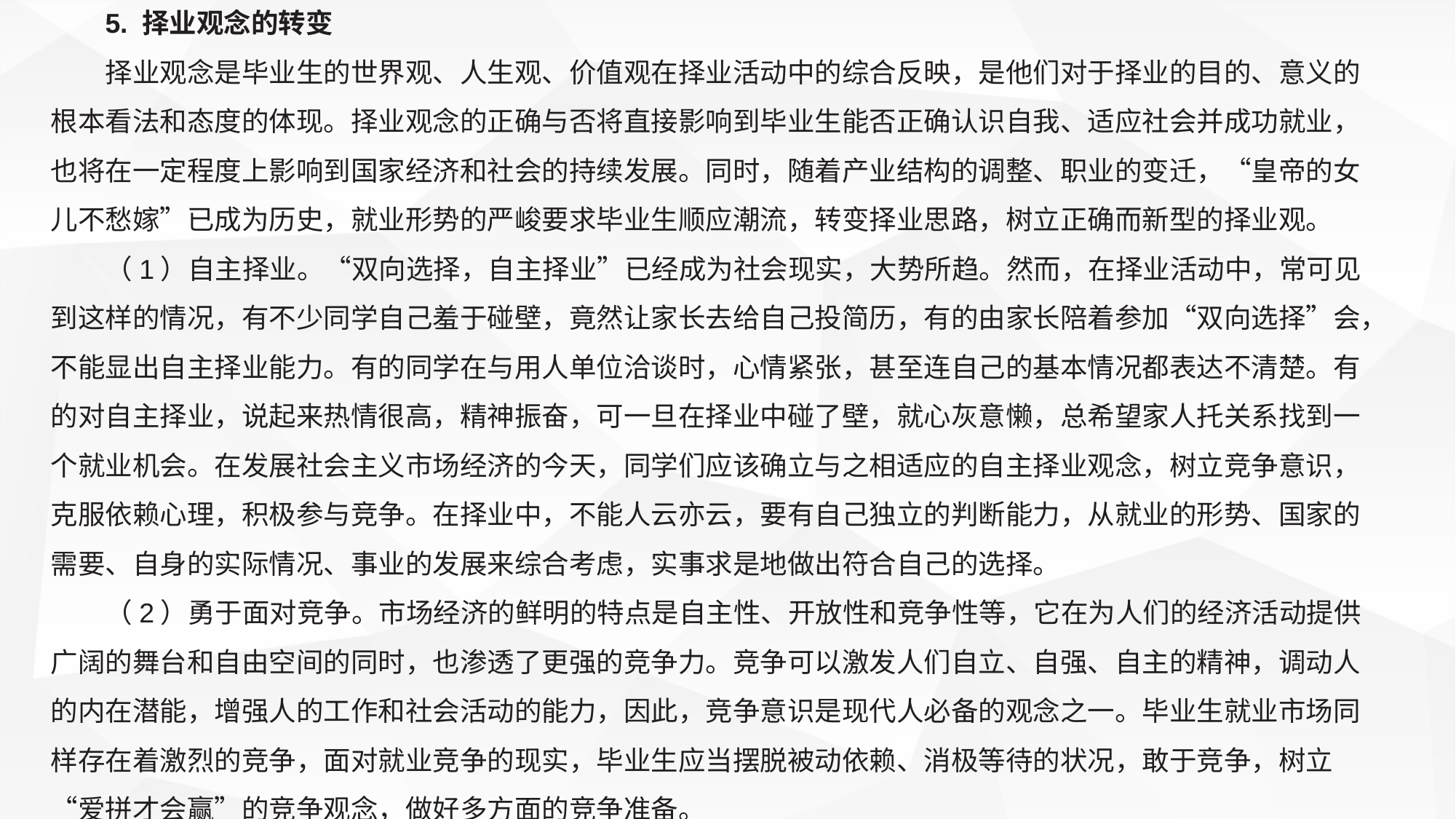

5. 择业观念的转变
择业观念是毕业生的世界观、人生观、价值观在择业活动中的综合反映，是他们对于择业的目的、意义的根本看法和态度的体现。择业观念的正确与否将直接影响到毕业生能否正确认识自我、适应社会并成功就业，也将在一定程度上影响到国家经济和社会的持续发展。同时，随着产业结构的调整、职业的变迁，“皇帝的女儿不愁嫁”已成为历史，就业形势的严峻要求毕业生顺应潮流，转变择业思路，树立正确而新型的择业观。
（1）自主择业。“双向选择，自主择业”已经成为社会现实，大势所趋。然而，在择业活动中，常可见到这样的情况，有不少同学自己羞于碰壁，竟然让家长去给自己投简历，有的由家长陪着参加“双向选择”会，不能显出自主择业能力。有的同学在与用人单位洽谈时，心情紧张，甚至连自己的基本情况都表达不清楚。有的对自主择业，说起来热情很高，精神振奋，可一旦在择业中碰了壁，就心灰意懒，总希望家人托关系找到一个就业机会。在发展社会主义市场经济的今天，同学们应该确立与之相适应的自主择业观念，树立竞争意识，克服依赖心理，积极参与竞争。在择业中，不能人云亦云，要有自己独立的判断能力，从就业的形势、国家的需要、自身的实际情况、事业的发展来综合考虑，实事求是地做出符合自己的选择。
（2）勇于面对竞争。市场经济的鲜明的特点是自主性、开放性和竞争性等，它在为人们的经济活动提供广阔的舞台和自由空间的同时，也渗透了更强的竞争力。竞争可以激发人们自立、自强、自主的精神，调动人的内在潜能，增强人的工作和社会活动的能力，因此，竞争意识是现代人必备的观念之一。毕业生就业市场同样存在着激烈的竞争，面对就业竞争的现实，毕业生应当摆脱被动依赖、消极等待的状况，敢于竞争，树立“爱拼才会赢”的竞争观念，做好多方面的竞争准备。